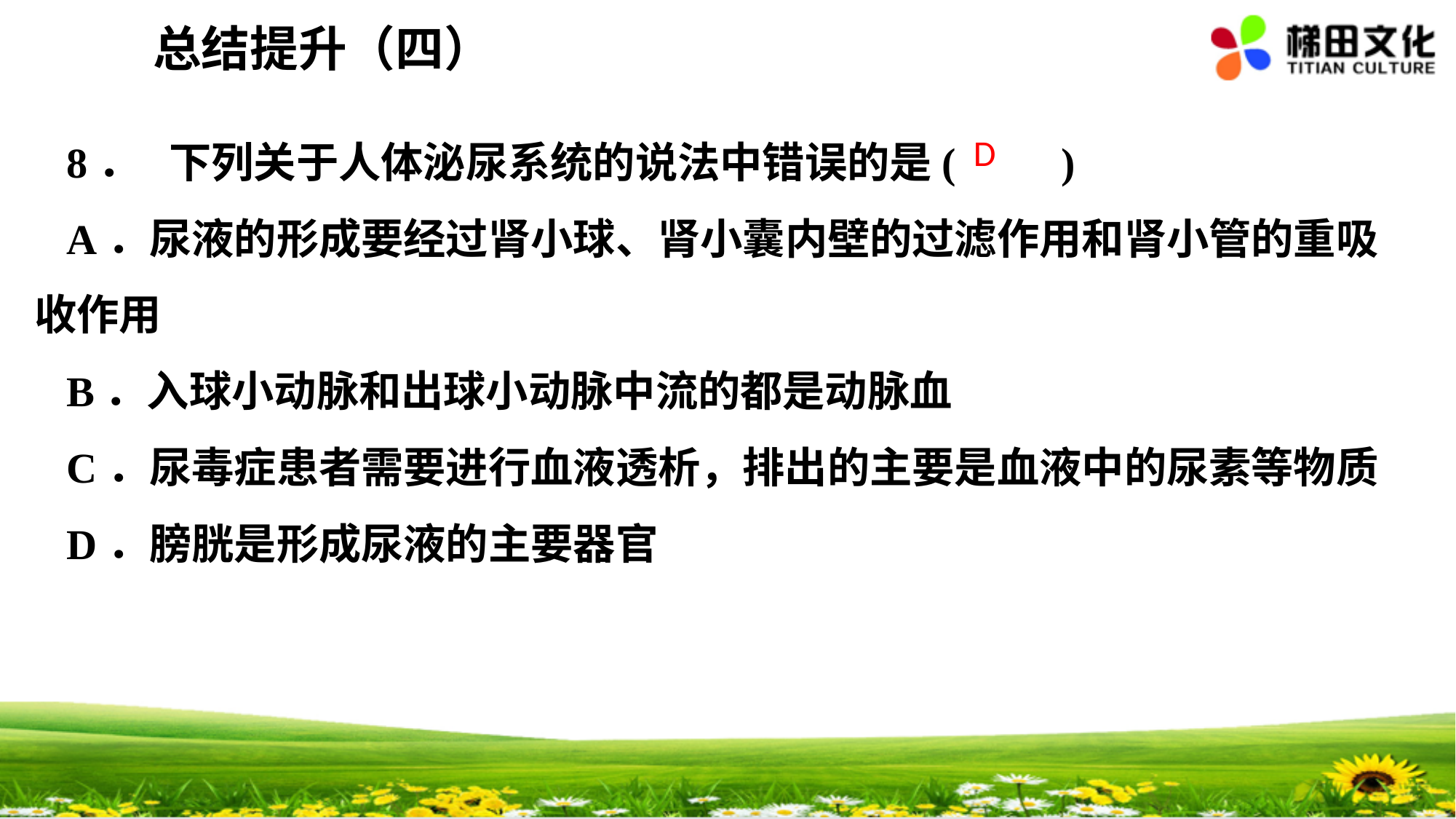

总结提升（四）
8．   下列关于人体泌尿系统的说法中错误的是(　　)
A．尿液的形成要经过肾小球、肾小囊内壁的过滤作用和肾小管的重吸收作用
B．入球小动脉和出球小动脉中流的都是动脉血
C．尿毒症患者需要进行血液透析，排出的主要是血液中的尿素等物质
D．膀胱是形成尿液的主要器官
 D